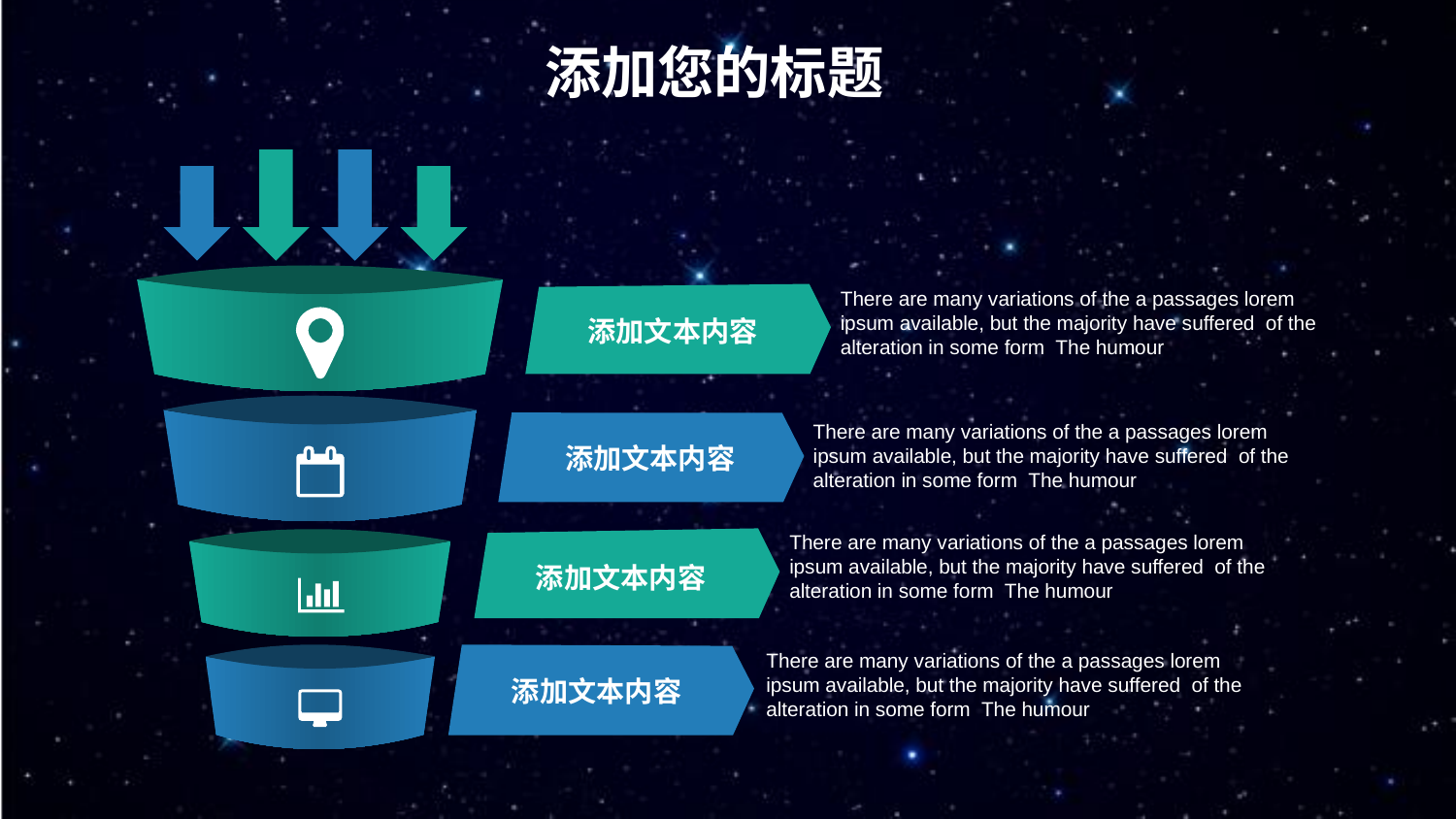

添加您的标题

添加文本内容
There are many variations of the a passages lorem ipsum available, but the majority have suffered  of the alteration in some form  The humour

添加文本内容
There are many variations of the a passages lorem ipsum available, but the majority have suffered  of the alteration in some form  The humour

添加文本内容

There are many variations of the a passages lorem ipsum available, but the majority have suffered  of the alteration in some form  The humour

添加文本内容

There are many variations of the a passages lorem ipsum available, but the majority have suffered  of the alteration in some form  The humour